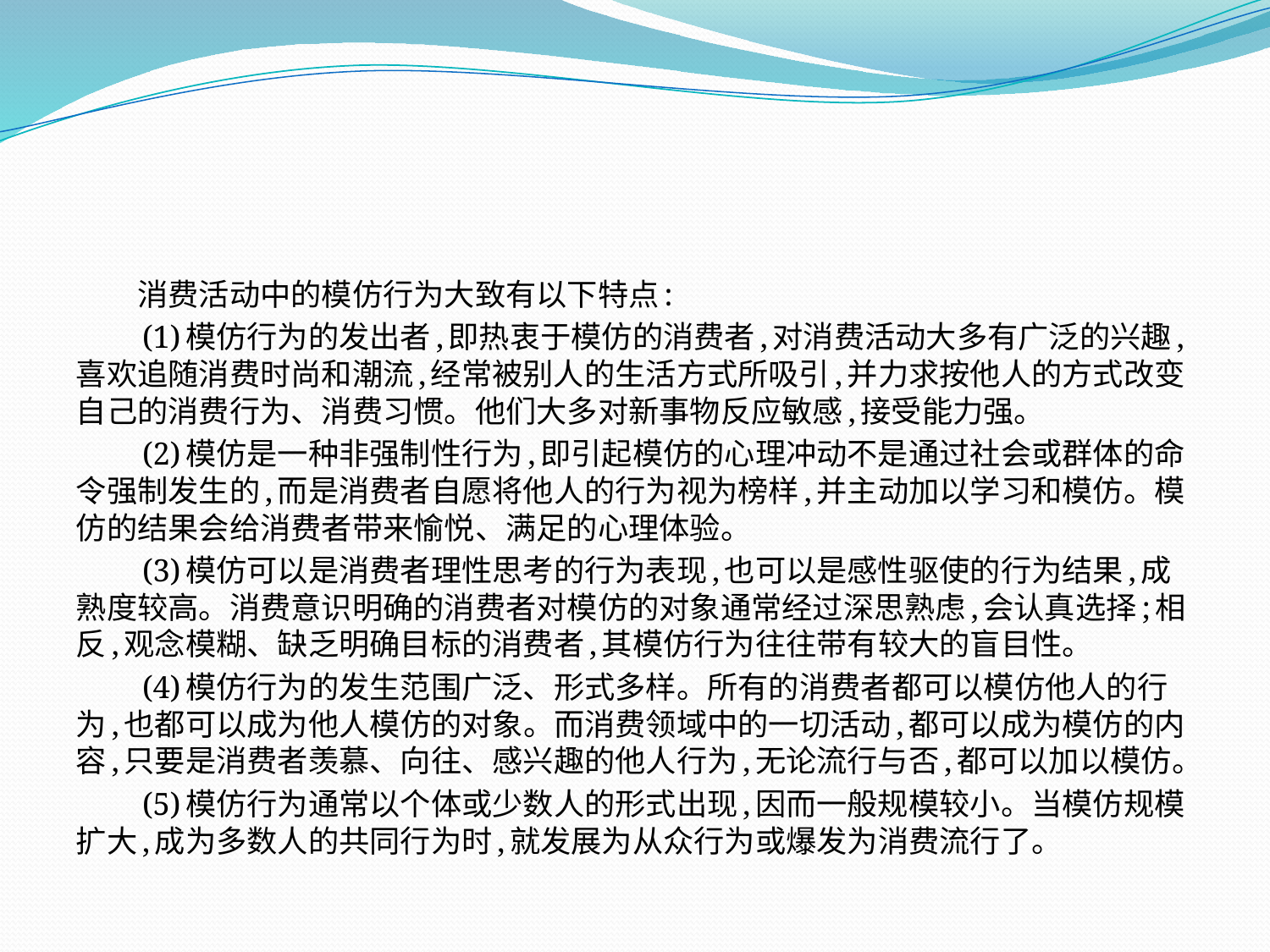

消费活动中的模仿行为大致有以下特点:
　　(1)模仿行为的发出者,即热衷于模仿的消费者,对消费活动大多有广泛的兴趣,喜欢追随消费时尚和潮流,经常被别人的生活方式所吸引,并力求按他人的方式改变自己的消费行为、消费习惯。他们大多对新事物反应敏感,接受能力强。
　　(2)模仿是一种非强制性行为,即引起模仿的心理冲动不是通过社会或群体的命令强制发生的,而是消费者自愿将他人的行为视为榜样,并主动加以学习和模仿。模仿的结果会给消费者带来愉悦、满足的心理体验。
　　(3)模仿可以是消费者理性思考的行为表现,也可以是感性驱使的行为结果,成熟度较高。消费意识明确的消费者对模仿的对象通常经过深思熟虑,会认真选择;相反,观念模糊、缺乏明确目标的消费者,其模仿行为往往带有较大的盲目性。
　　(4)模仿行为的发生范围广泛、形式多样。所有的消费者都可以模仿他人的行为,也都可以成为他人模仿的对象。而消费领域中的一切活动,都可以成为模仿的内容,只要是消费者羡慕、向往、感兴趣的他人行为,无论流行与否,都可以加以模仿。
　　(5)模仿行为通常以个体或少数人的形式出现,因而一般规模较小。当模仿规模扩大,成为多数人的共同行为时,就发展为从众行为或爆发为消费流行了。